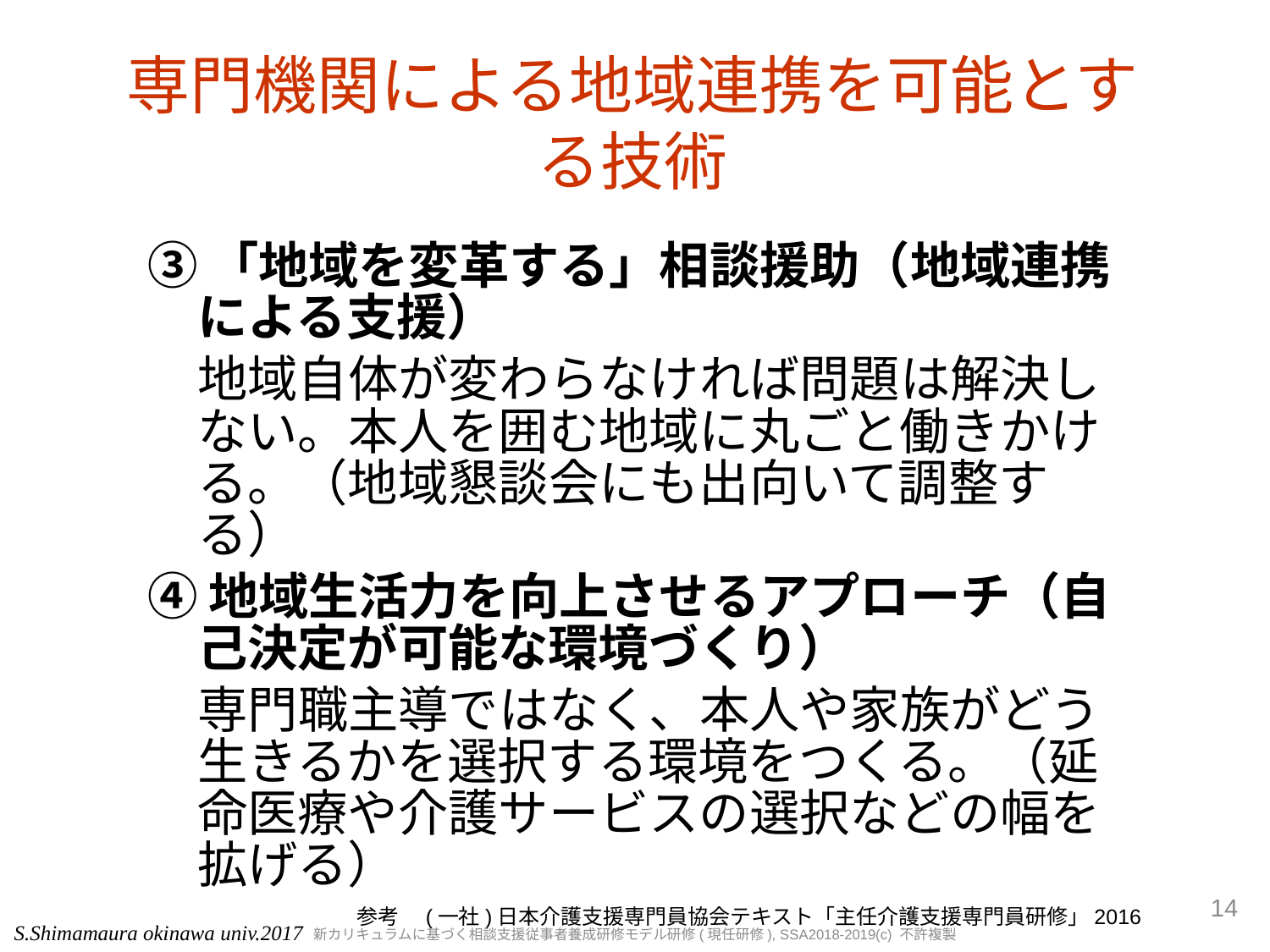

# 専門機関による地域連携を可能とする技術
③「地域を変革する」相談援助（地域連携による支援）
　地域自体が変わらなければ問題は解決しない。本人を囲む地域に丸ごと働きかける。（地域懇談会にも出向いて調整する）
④地域生活力を向上させるアプローチ（自己決定が可能な環境づくり）
　専門職主導ではなく、本人や家族がどう生きるかを選択する環境をつくる。（延命医療や介護サービスの選択などの幅を拡げる）
14
参考　(一社)日本介護支援専門員協会テキスト「主任介護支援専門員研修」2016
S.Shimamaura okinawa univ.2017
新カリキュラムに基づく相談支援従事者養成研修モデル研修(現任研修), SSA2018-2019(c) 不許複製